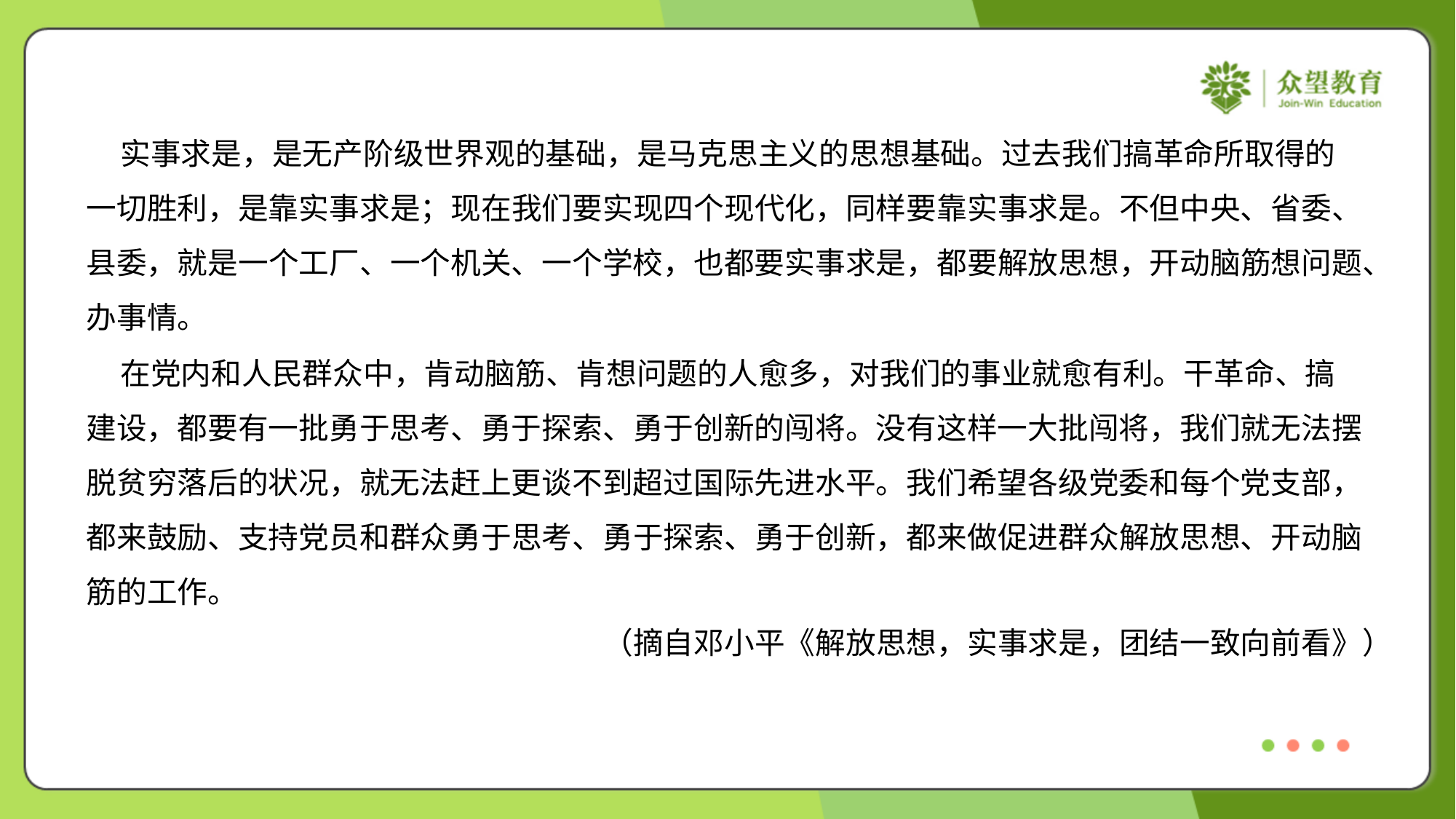

实事求是，是无产阶级世界观的基础，是马克思主义的思想基础。过去我们搞革命所取得的
一切胜利，是靠实事求是；现在我们要实现四个现代化，同样要靠实事求是。不但中央、省委、
县委，就是一个工厂、一个机关、一个学校，也都要实事求是，都要解放思想，开动脑筋想问题、
办事情。
    在党内和人民群众中，肯动脑筋、肯想问题的人愈多，对我们的事业就愈有利。干革命、搞
建设，都要有一批勇于思考、勇于探索、勇于创新的闯将。没有这样一大批闯将，我们就无法摆
脱贫穷落后的状况，就无法赶上更谈不到超过国际先进水平。我们希望各级党委和每个党支部，
都来鼓励、支持党员和群众勇于思考、勇于探索、勇于创新，都来做促进群众解放思想、开动脑
筋的工作。
    （摘自邓小平《解放思想，实事求是，团结一致向前看》）